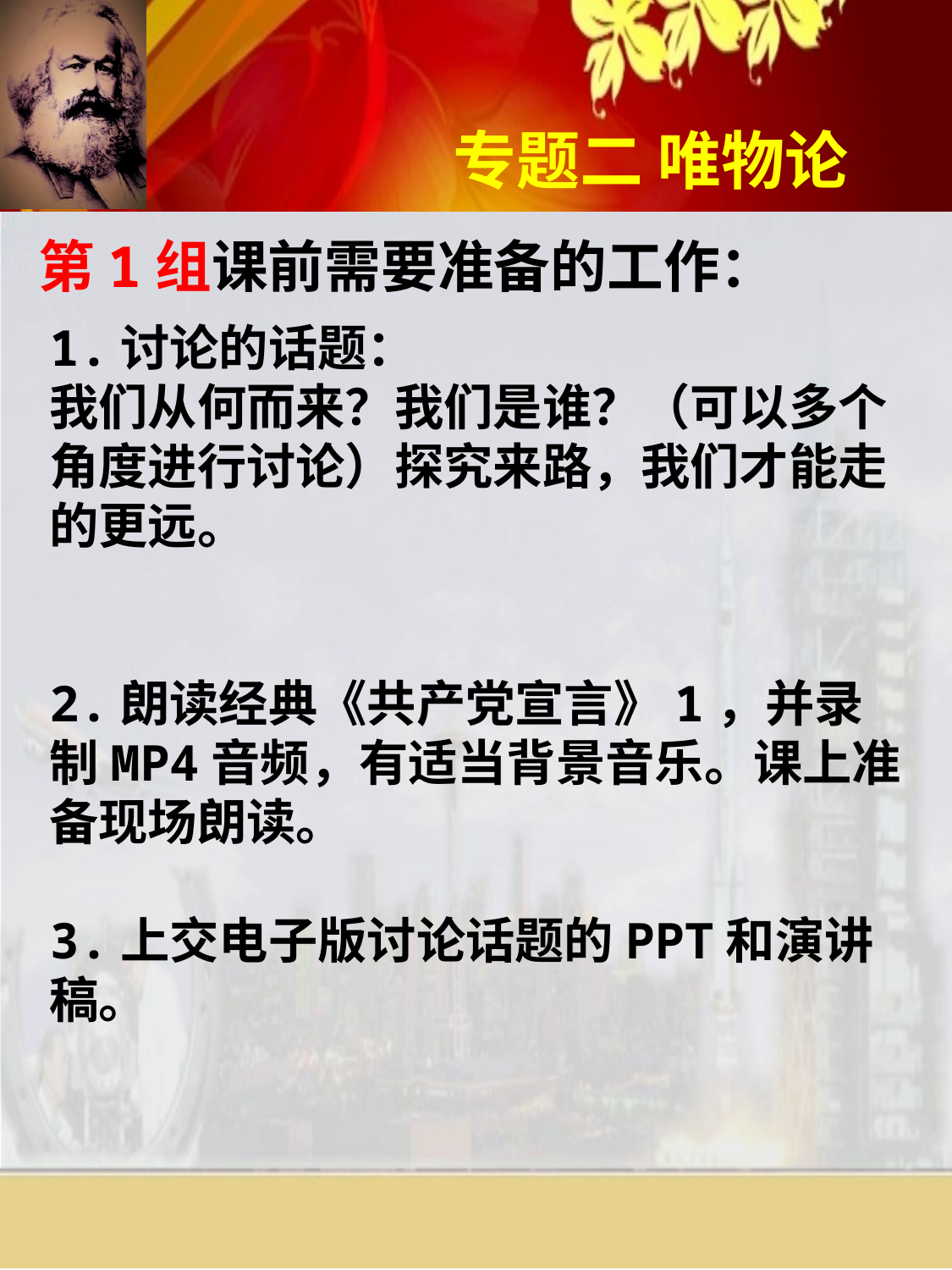

第1组课前需要准备的工作：
1.讨论的话题：
我们从何而来？我们是谁？（可以多个角度进行讨论）探究来路，我们才能走的更远。

2.朗读经典《共产党宣言》1，并录制MP4音频，有适当背景音乐。课上准备现场朗读。

3.上交电子版讨论话题的PPT和演讲稿。